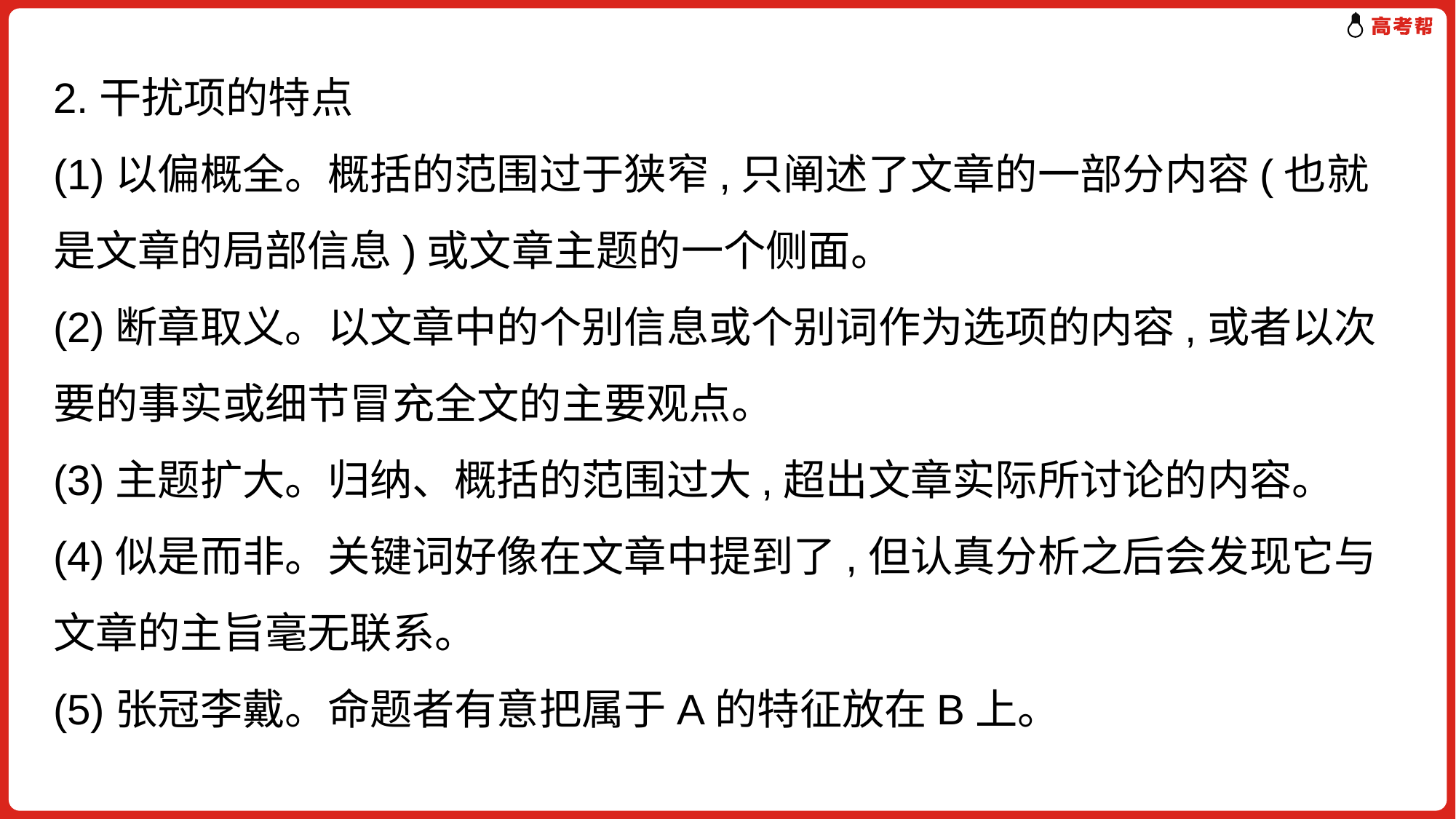

2.干扰项的特点
(1)以偏概全。概括的范围过于狭窄,只阐述了文章的一部分内容(也就是文章的局部信息)或文章主题的一个侧面。
(2)断章取义。以文章中的个别信息或个别词作为选项的内容,或者以次要的事实或细节冒充全文的主要观点。
(3)主题扩大。归纳、概括的范围过大,超出文章实际所讨论的内容。
(4)似是而非。关键词好像在文章中提到了,但认真分析之后会发现它与文章的主旨毫无联系。
(5)张冠李戴。命题者有意把属于A的特征放在B上。